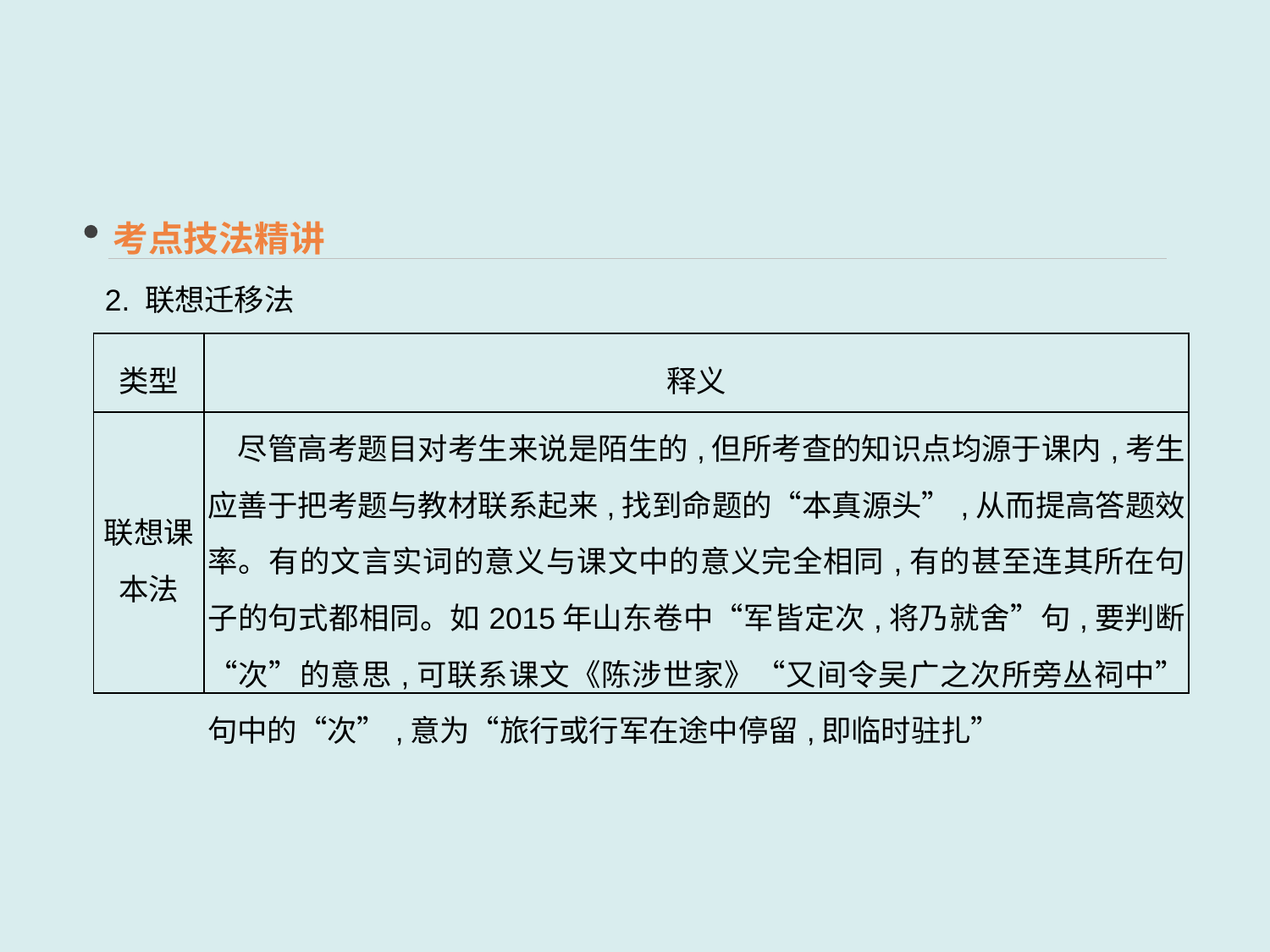

考点技法精讲

2. 联想迁移法

| 类型 | 释义 |
| --- | --- |
| 联想课 本法 | 尽管高考题目对考生来说是陌生的,但所考查的知识点均源于课内,考生应善于把考题与教材联系起来,找到命题的“本真源头”,从而提高答题效率。有的文言实词的意义与课文中的意义完全相同,有的甚至连其所在句子的句式都相同。如2015年山东卷中“军皆定次,将乃就舍”句,要判断“次”的意思,可联系课文《陈涉世家》“又间令吴广之次所旁丛祠中”句中的“次”,意为“旅行或行军在途中停留,即临时驻扎” |